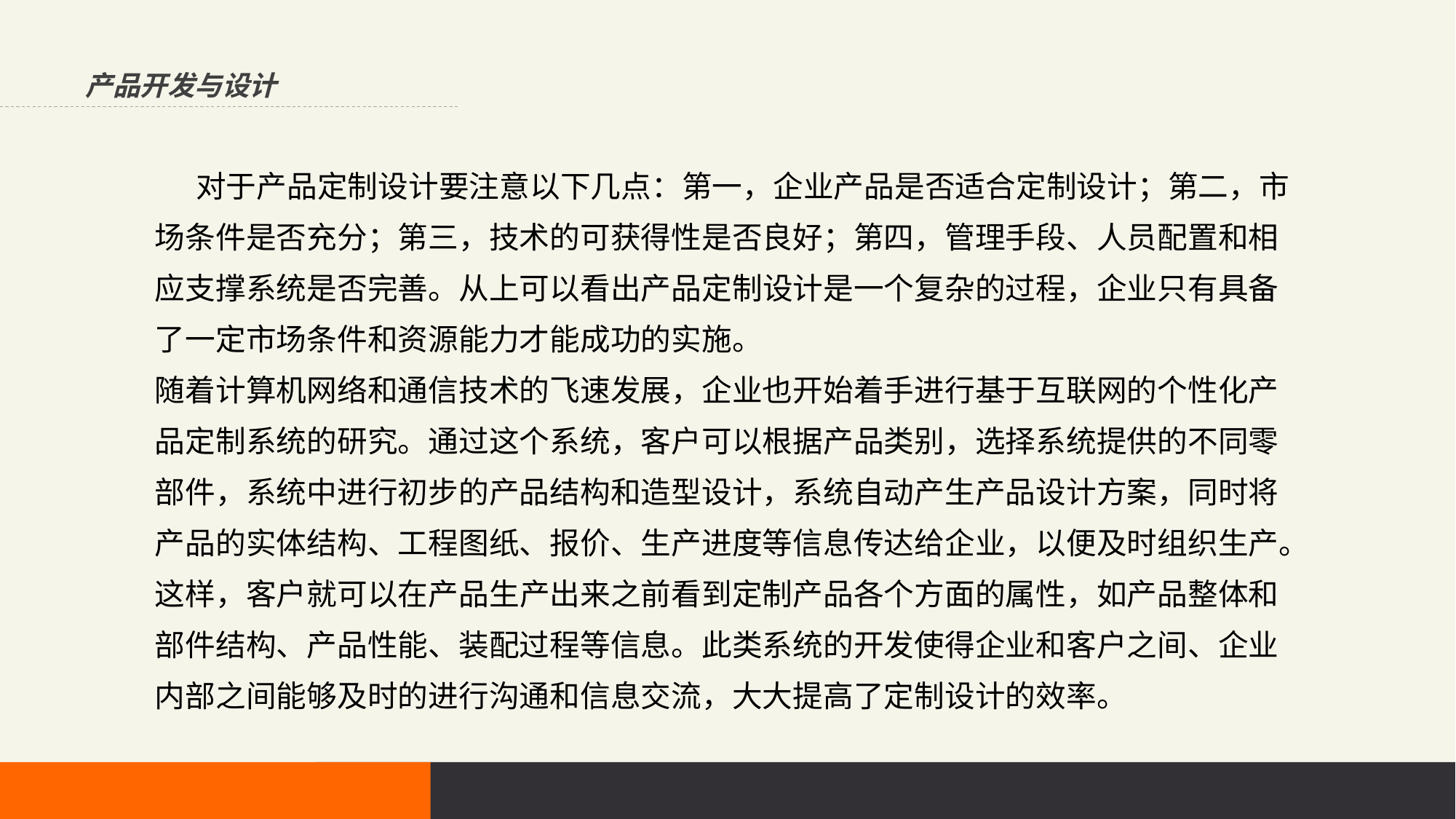

产品开发与设计
     对于产品定制设计要注意以下几点：第一，企业产品是否适合定制设计；第二，市场条件是否充分；第三，技术的可获得性是否良好；第四，管理手段、人员配置和相应支撑系统是否完善。从上可以看出产品定制设计是一个复杂的过程，企业只有具备了一定市场条件和资源能力才能成功的实施。
随着计算机网络和通信技术的飞速发展，企业也开始着手进行基于互联网的个性化产品定制系统的研究。通过这个系统，客户可以根据产品类别，选择系统提供的不同零部件，系统中进行初步的产品结构和造型设计，系统自动产生产品设计方案，同时将产品的实体结构、工程图纸、报价、生产进度等信息传达给企业，以便及时组织生产。这样，客户就可以在产品生产出来之前看到定制产品各个方面的属性，如产品整体和部件结构、产品性能、装配过程等信息。此类系统的开发使得企业和客户之间、企业内部之间能够及时的进行沟通和信息交流，大大提高了定制设计的效率。